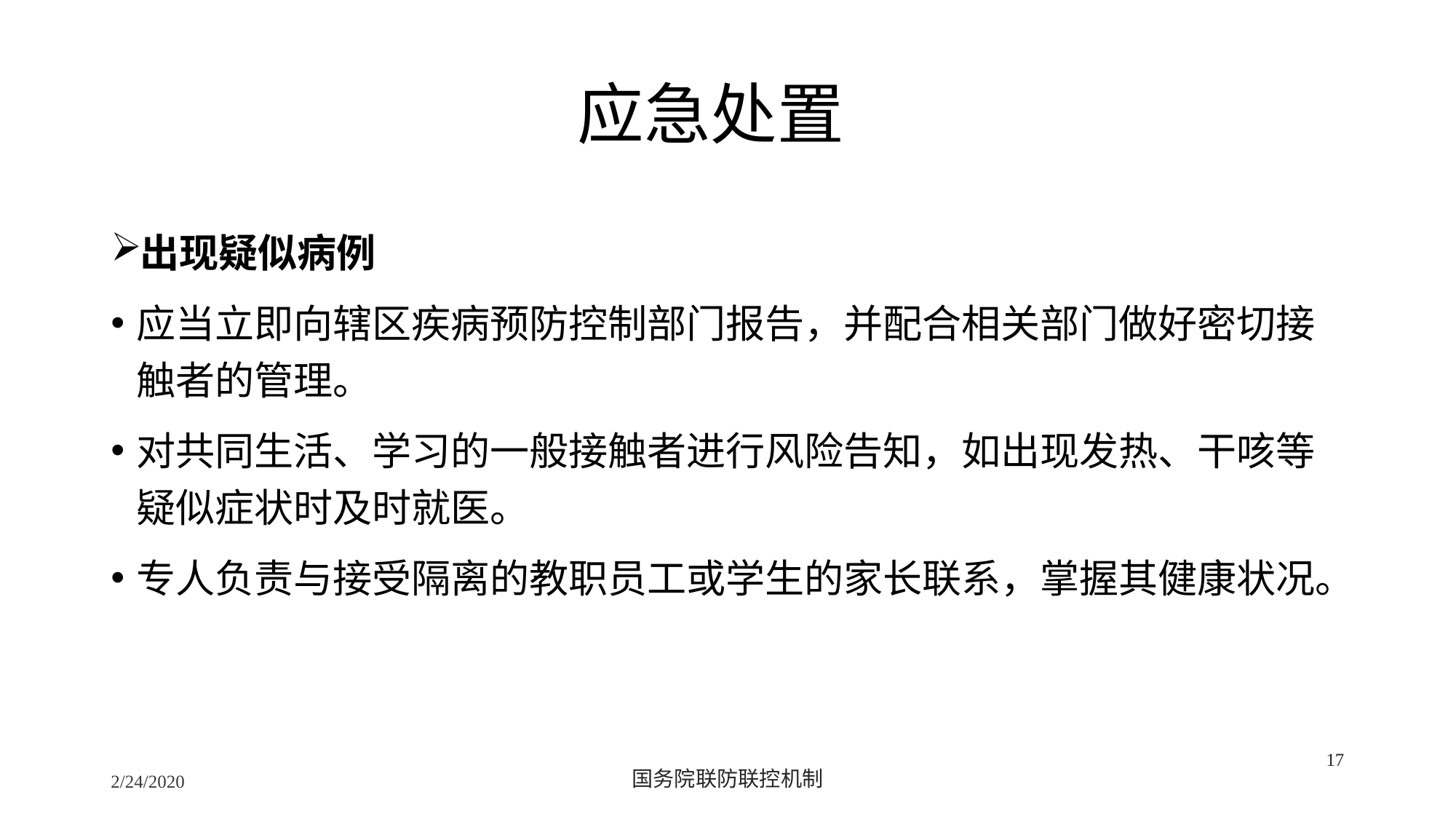

# 应急处置
出现疑似病例
应当立即向辖区疾病预防控制部门报告，并配合相关部门做好密切接触者的管理。
对共同生活、学习的一般接触者进行风险告知，如出现发热、干咳等疑似症状时及时就医。
专人负责与接受隔离的教职员工或学生的家长联系，掌握其健康状况。
17
2/24/2020
国务院联防联控机制